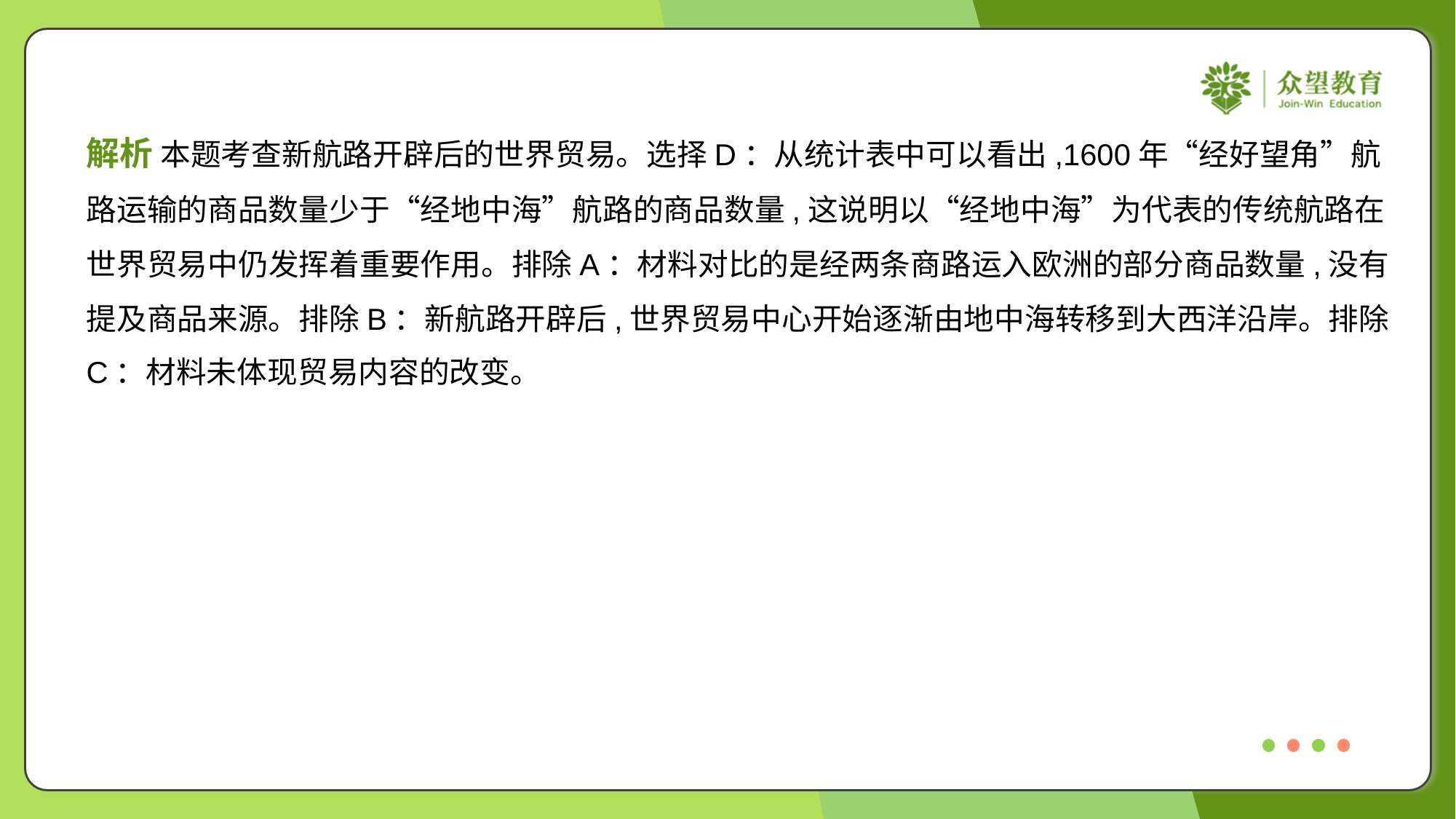

解析 本题考查新航路开辟后的世界贸易。选择D：从统计表中可以看出,1600年“经好望角”航
路运输的商品数量少于“经地中海”航路的商品数量,这说明以“经地中海”为代表的传统航路在
世界贸易中仍发挥着重要作用。排除A：材料对比的是经两条商路运入欧洲的部分商品数量,没有
提及商品来源。排除B：新航路开辟后,世界贸易中心开始逐渐由地中海转移到大西洋沿岸。排除
C：材料未体现贸易内容的改变。